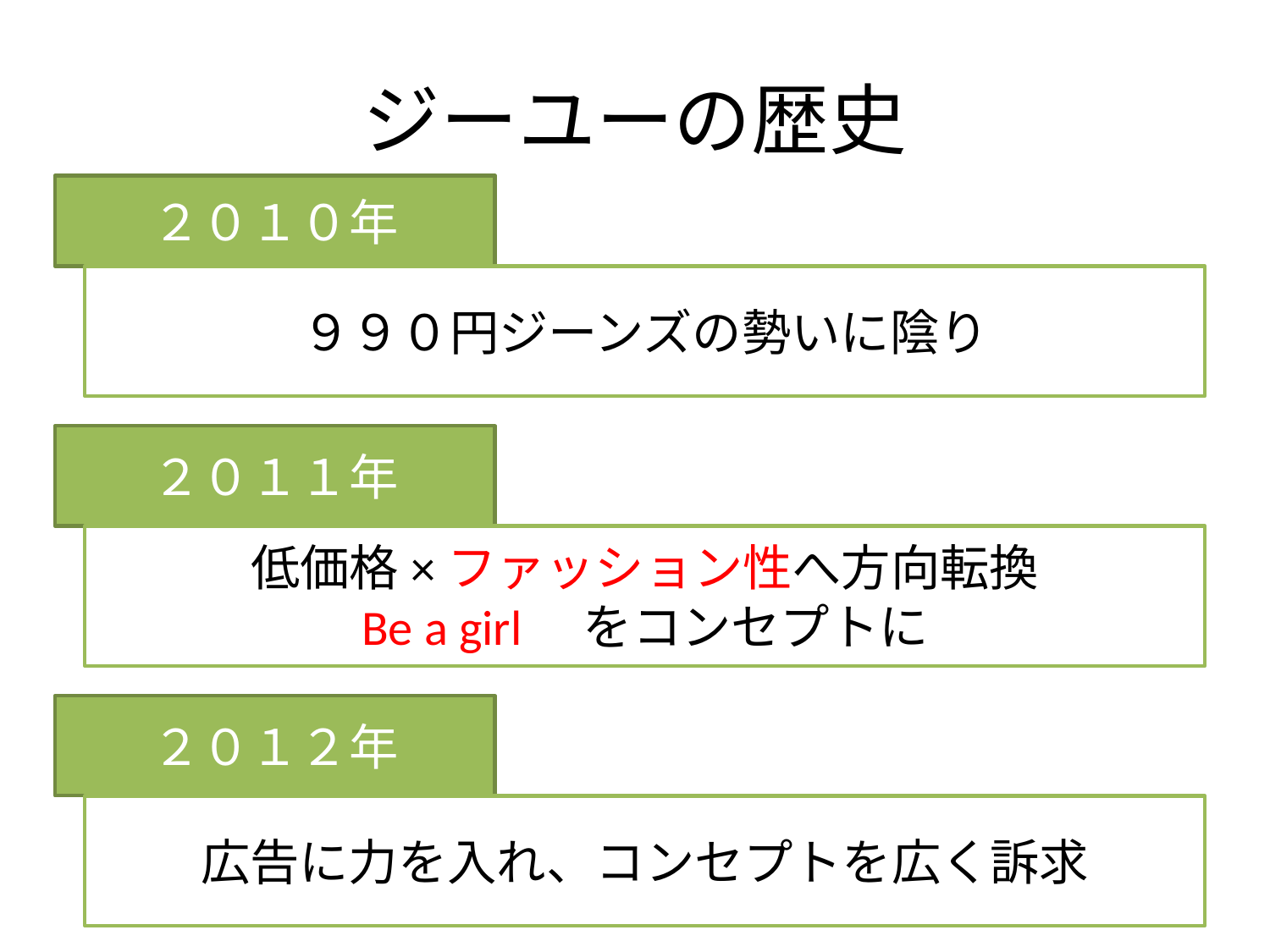

# ジーユーの歴史
２０１０年
９９０円ジーンズの勢いに陰り
２０１１年
低価格×ファッション性へ方向転換
Be a girl　をコンセプトに
２０１２年
広告に力を入れ、コンセプトを広く訴求